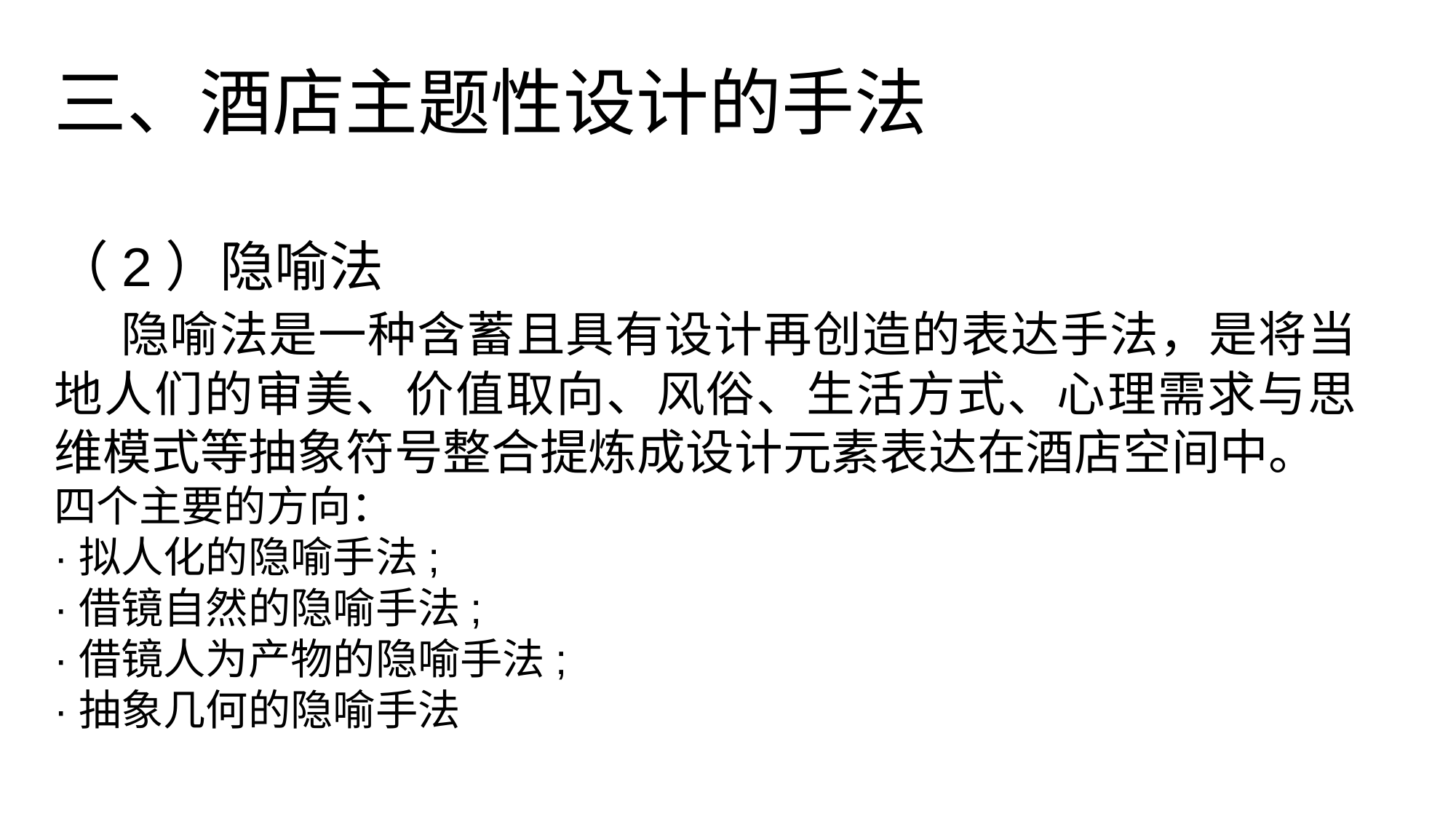

三、酒店主题性设计的手法

（2）隐喻法
    隐喻法是一种含蓄且具有设计再创造的表达手法，是将当地人们的审美、价值取向、风俗、生活方式、心理需求与思维模式等抽象符号整合提炼成设计元素表达在酒店空间中。
四个主要的方向：
·拟人化的隐喻手法;
·借镜自然的隐喻手法;
·借镜人为产物的隐喻手法;
·抽象几何的隐喻手法